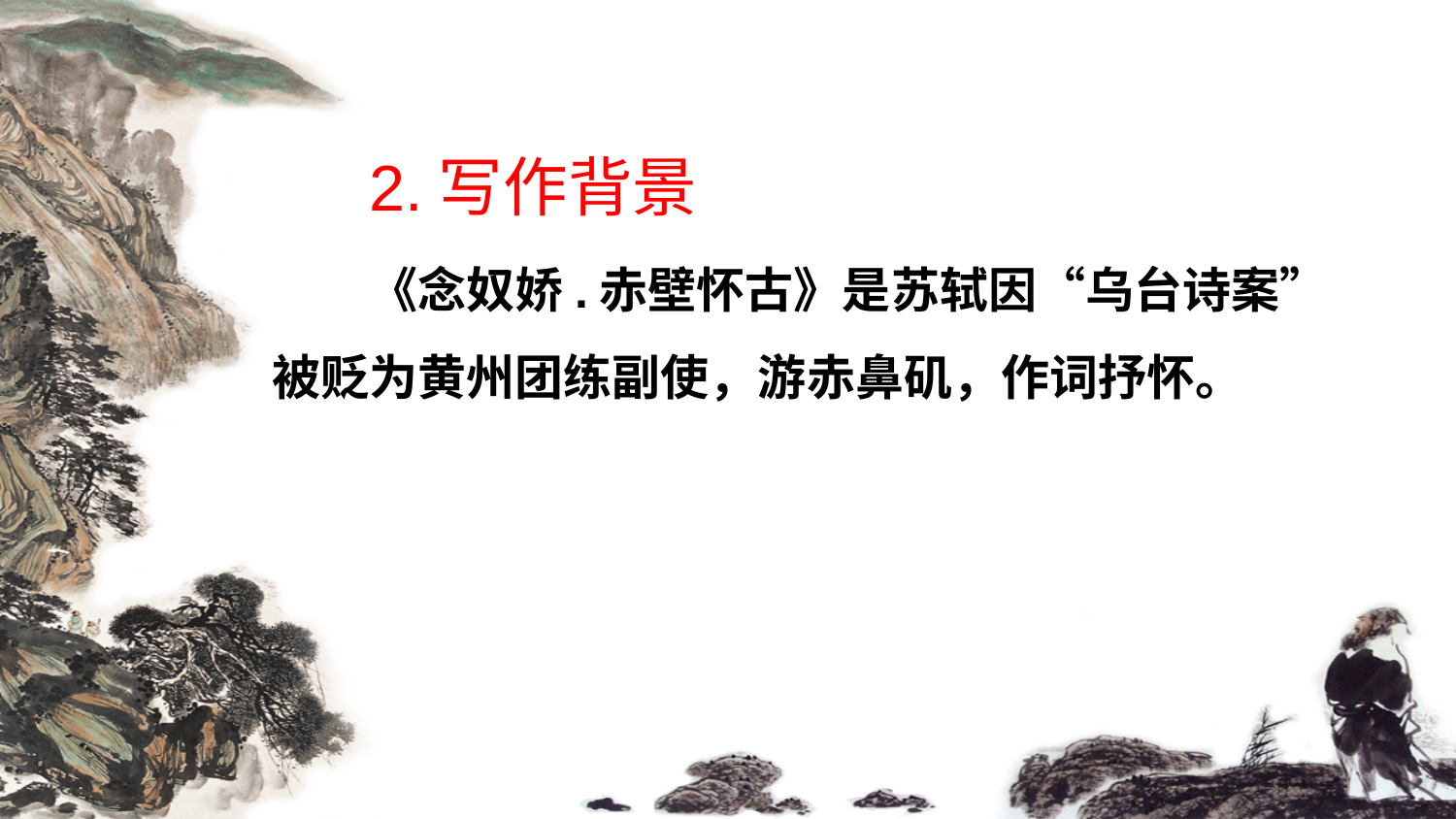

2.写作背景
《念奴娇.赤壁怀古》是苏轼因“乌台诗案”被贬为黄州团练副使，游赤鼻矶，作词抒怀。